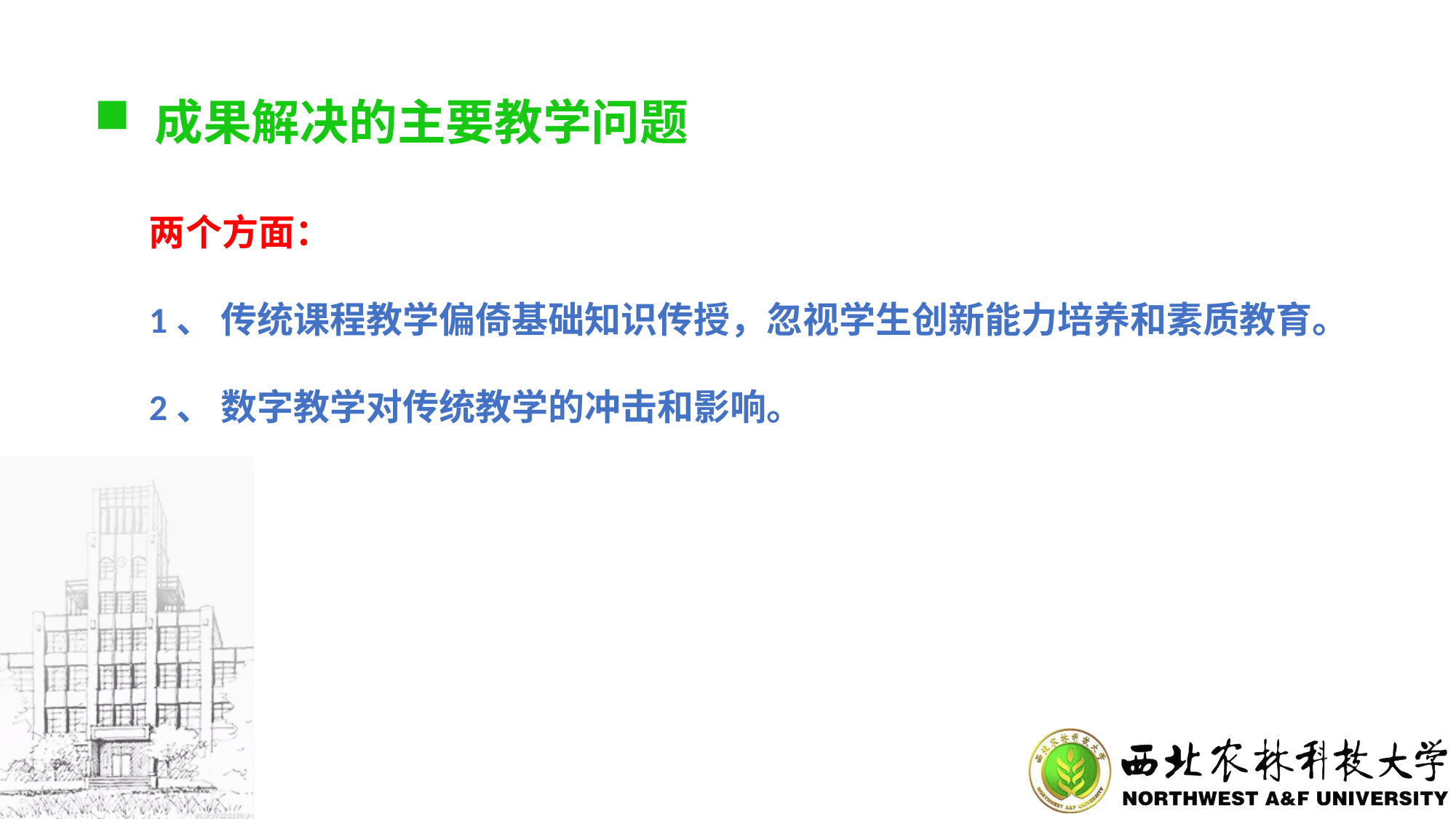

成果解决的主要教学问题
两个方面：
1、 传统课程教学偏倚基础知识传授，忽视学生创新能力培养和素质教育。
2、 数字教学对传统教学的冲击和影响。